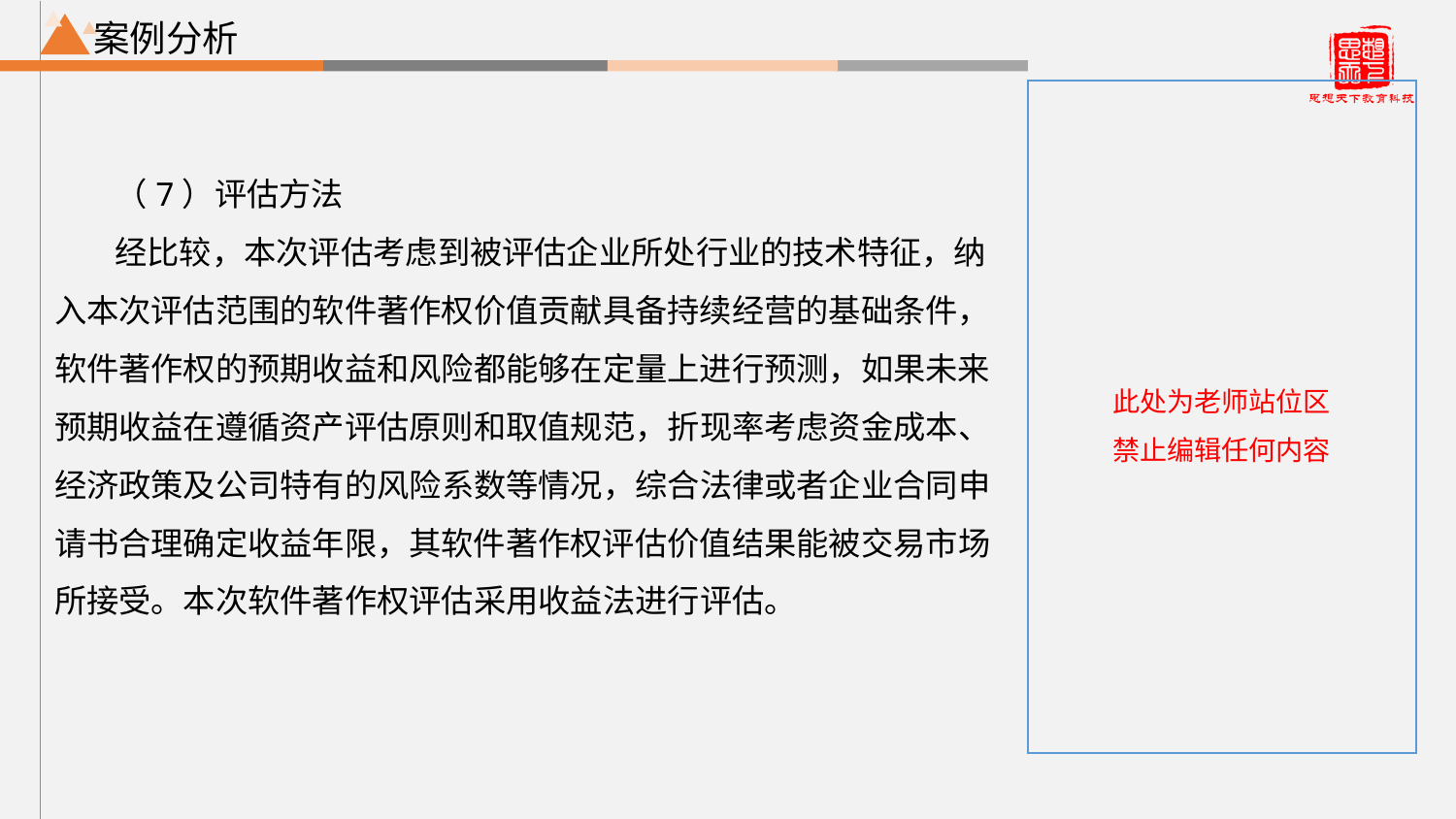

案例分析
（7）评估方法
经比较，本次评估考虑到被评估企业所处行业的技术特征，纳入本次评估范围的软件著作权价值贡献具备持续经营的基础条件，软件著作权的预期收益和风险都能够在定量上进行预测，如果未来预期收益在遵循资产评估原则和取值规范，折现率考虑资金成本、经济政策及公司特有的风险系数等情况，综合法律或者企业合同申请书合理确定收益年限，其软件著作权评估价值结果能被交易市场所接受。本次软件著作权评估采用收益法进行评估。

69